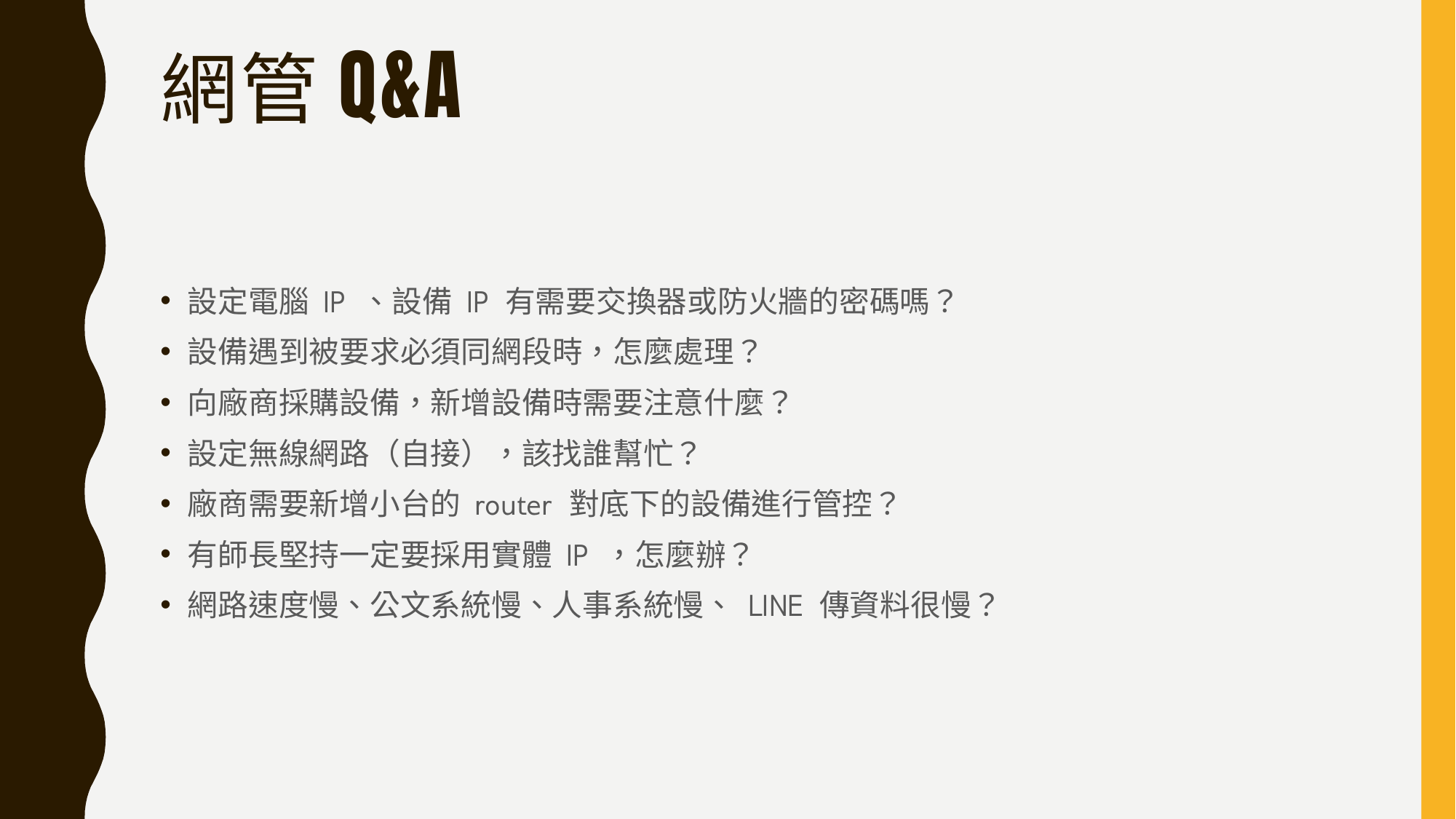

# 網管Q&A
設定電腦 IP 、設備 IP 有需要交換器或防火牆的密碼嗎？
設備遇到被要求必須同網段時，怎麼處理？
向廠商採購設備，新增設備時需要注意什麼？
設定無線網路（自接），該找誰幫忙？
廠商需要新增小台的 router 對底下的設備進行管控？
有師長堅持一定要採用實體 IP ，怎麼辦？
網路速度慢、公文系統慢、人事系統慢、 LINE 傳資料很慢？